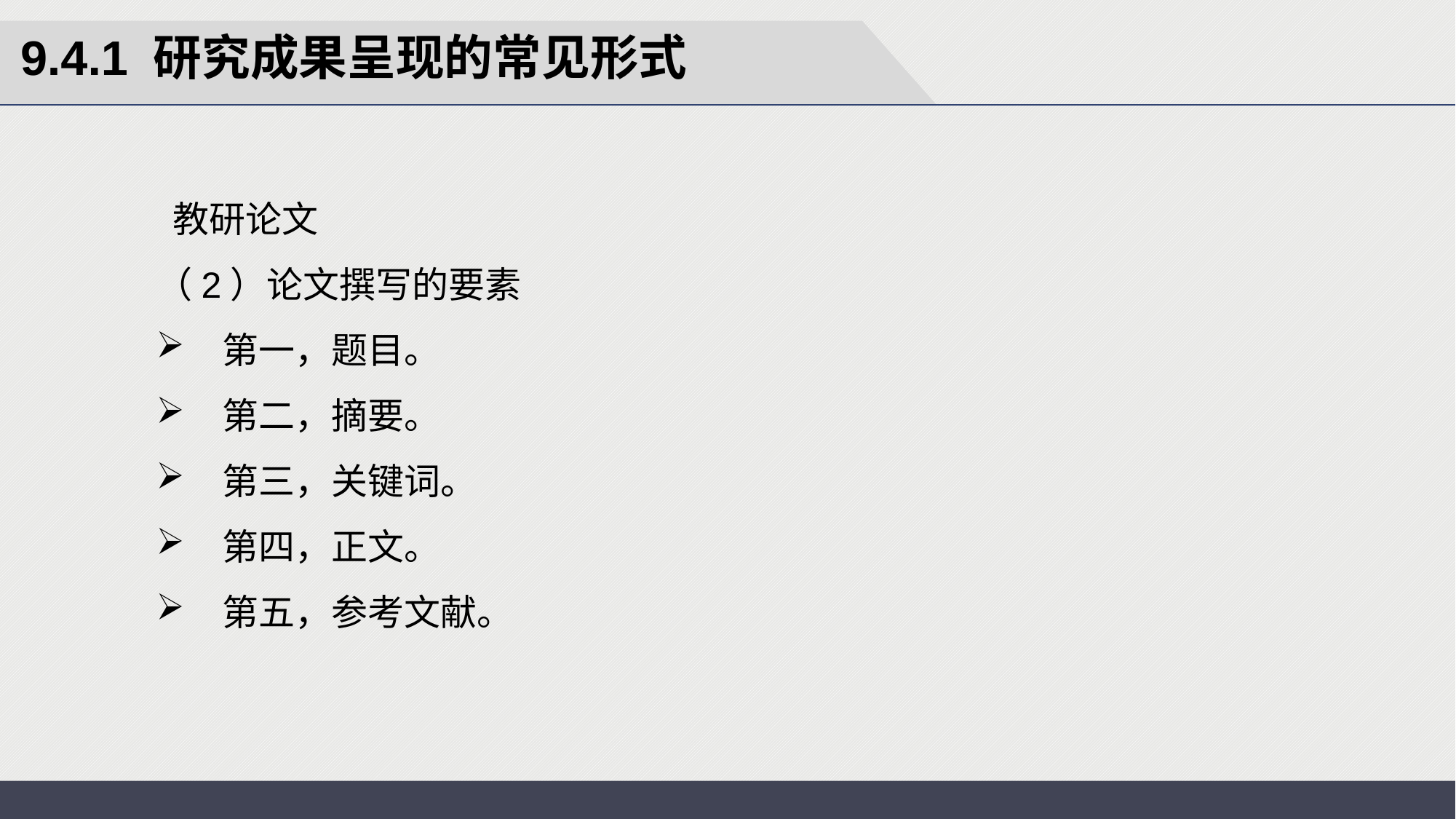

9.4.1 研究成果呈现的常见形式
 教研论文
（2）论文撰写的要素
  第一，题目。
  第二，摘要。
  第三，关键词。
  第四，正文。
  第五，参考文献。